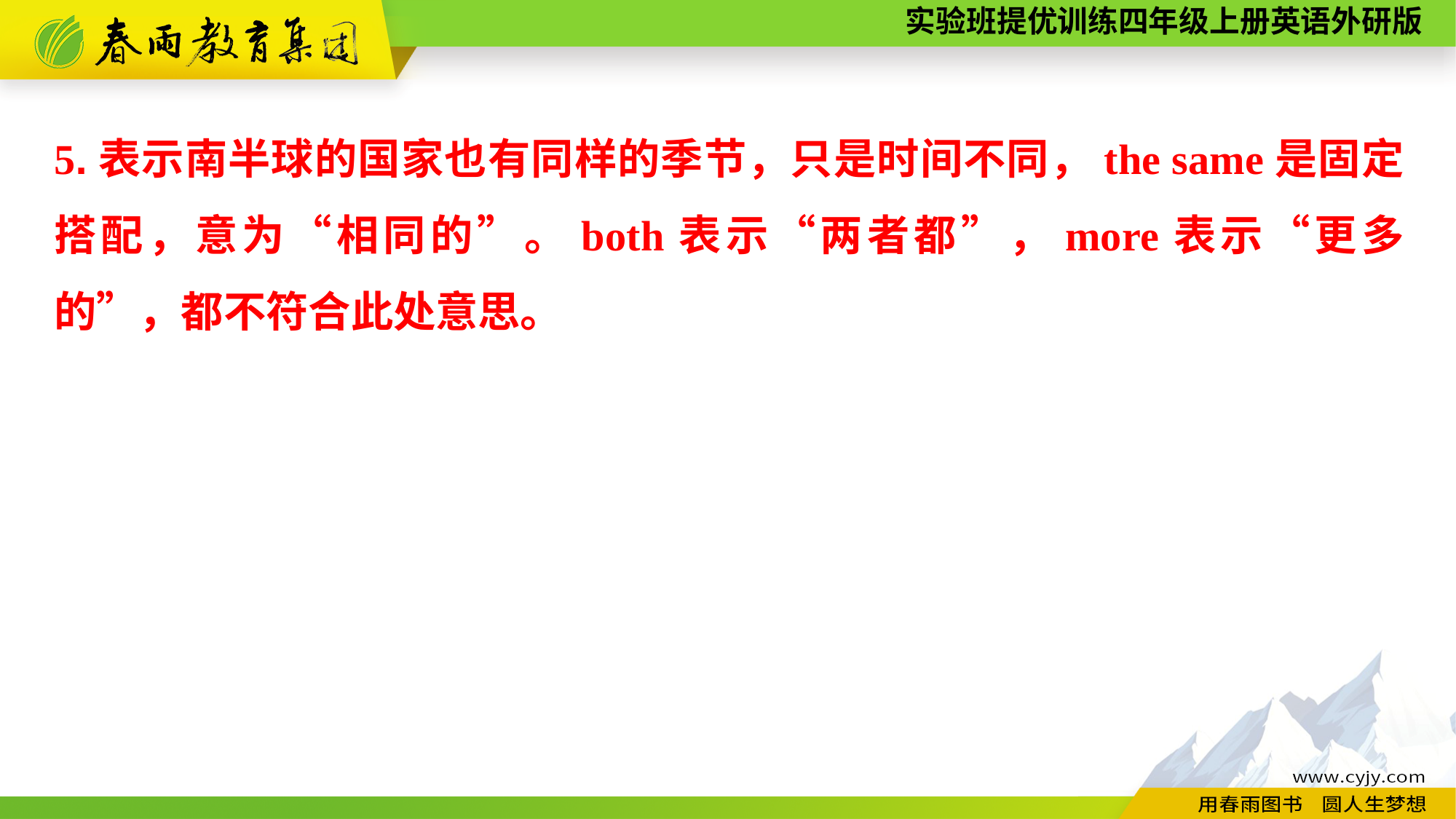

5.表示南半球的国家也有同样的季节，只是时间不同，the same是固定搭配，意为“相同的”。both表示“两者都”，more表示“更多的”，都不符合此处意思。